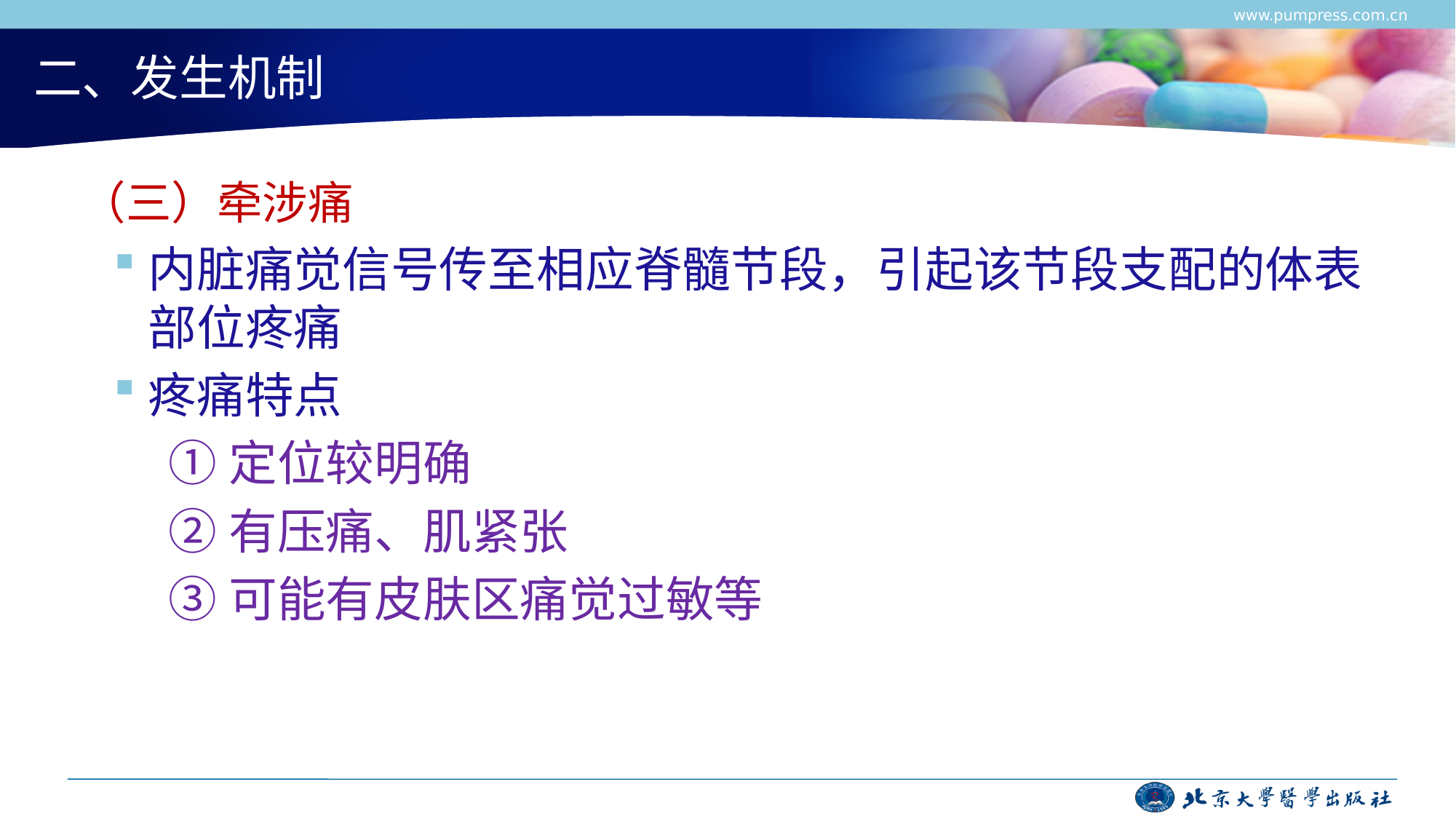

www.pumpress.com.cn
# 二、发生机制
 （三）牵涉痛
内脏痛觉信号传至相应脊髓节段，引起该节段支配的体表部位疼痛
疼痛特点
①定位较明确
②有压痛、肌紧张
③可能有皮肤区痛觉过敏等